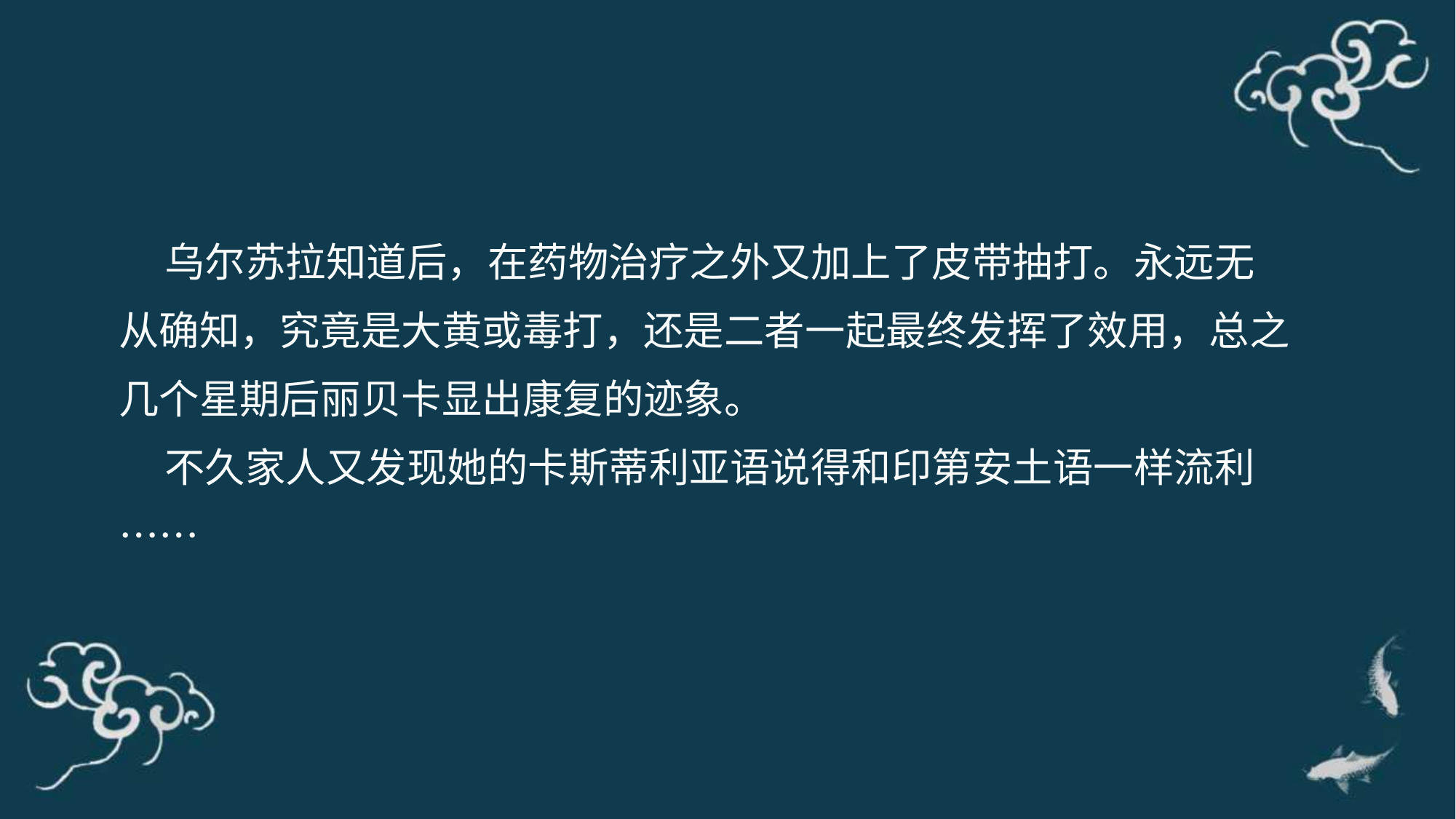

乌尔苏拉知道后，在药物治疗之外又加上了皮带抽打。永远无从确知，究竟是大黄或毒打，还是二者一起最终发挥了效用，总之几个星期后丽贝卡显出康复的迹象。
    不久家人又发现她的卡斯蒂利亚语说得和印第安土语一样流利……